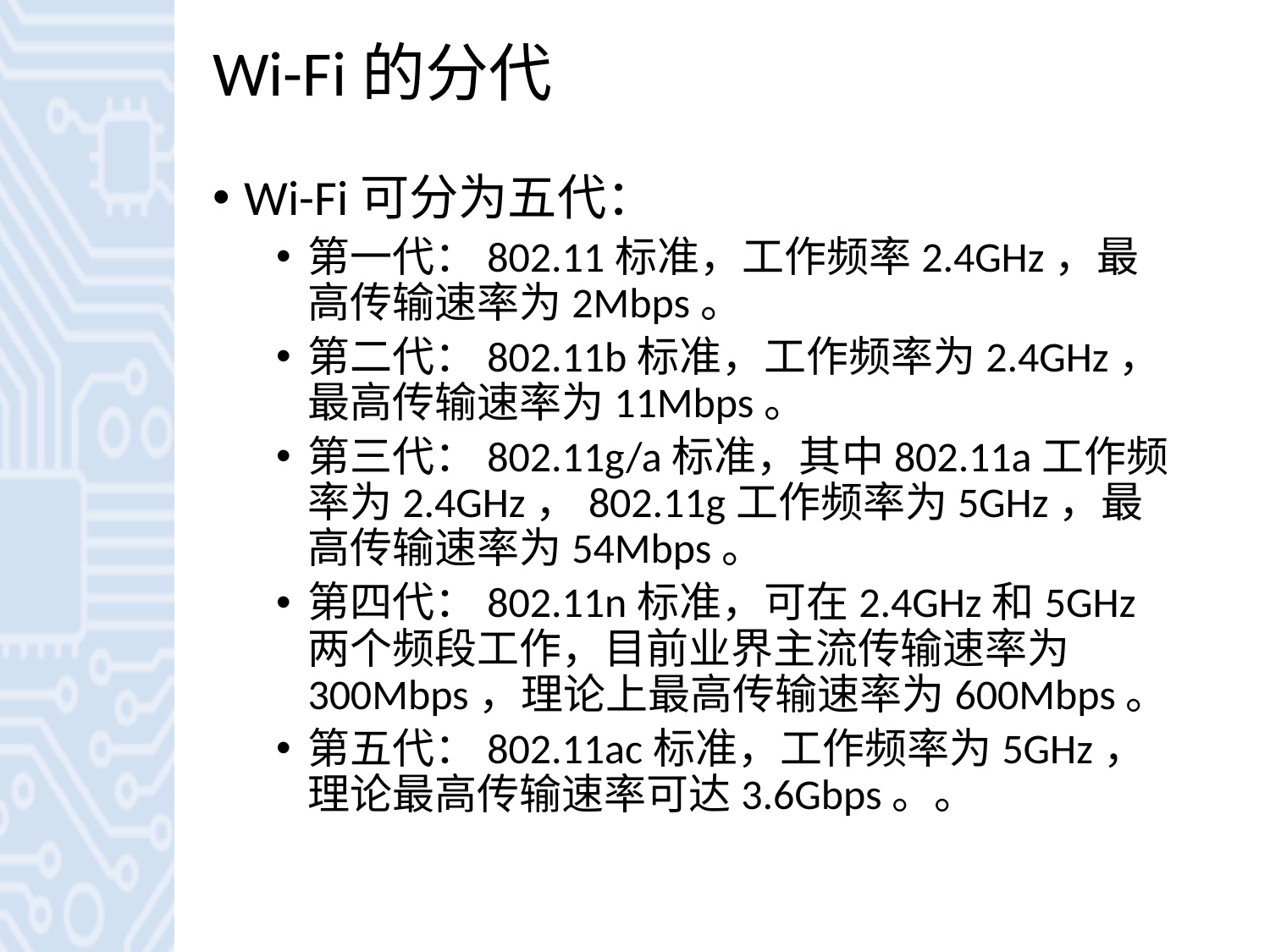

# Wi-Fi的分代
Wi-Fi可分为五代：
第一代：802.11标准，工作频率2.4GHz，最高传输速率为2Mbps。
第二代：802.11b标准，工作频率为2.4GHz，最高传输速率为11Mbps。
第三代：802.11g/a标准，其中802.11a工作频率为2.4GHz，802.11g工作频率为5GHz，最高传输速率为54Mbps。
第四代：802.11n标准，可在2.4GHz和5GHz两个频段工作，目前业界主流传输速率为300Mbps，理论上最高传输速率为600Mbps。
第五代：802.11ac标准，工作频率为5GHz，理论最高传输速率可达3.6Gbps。。